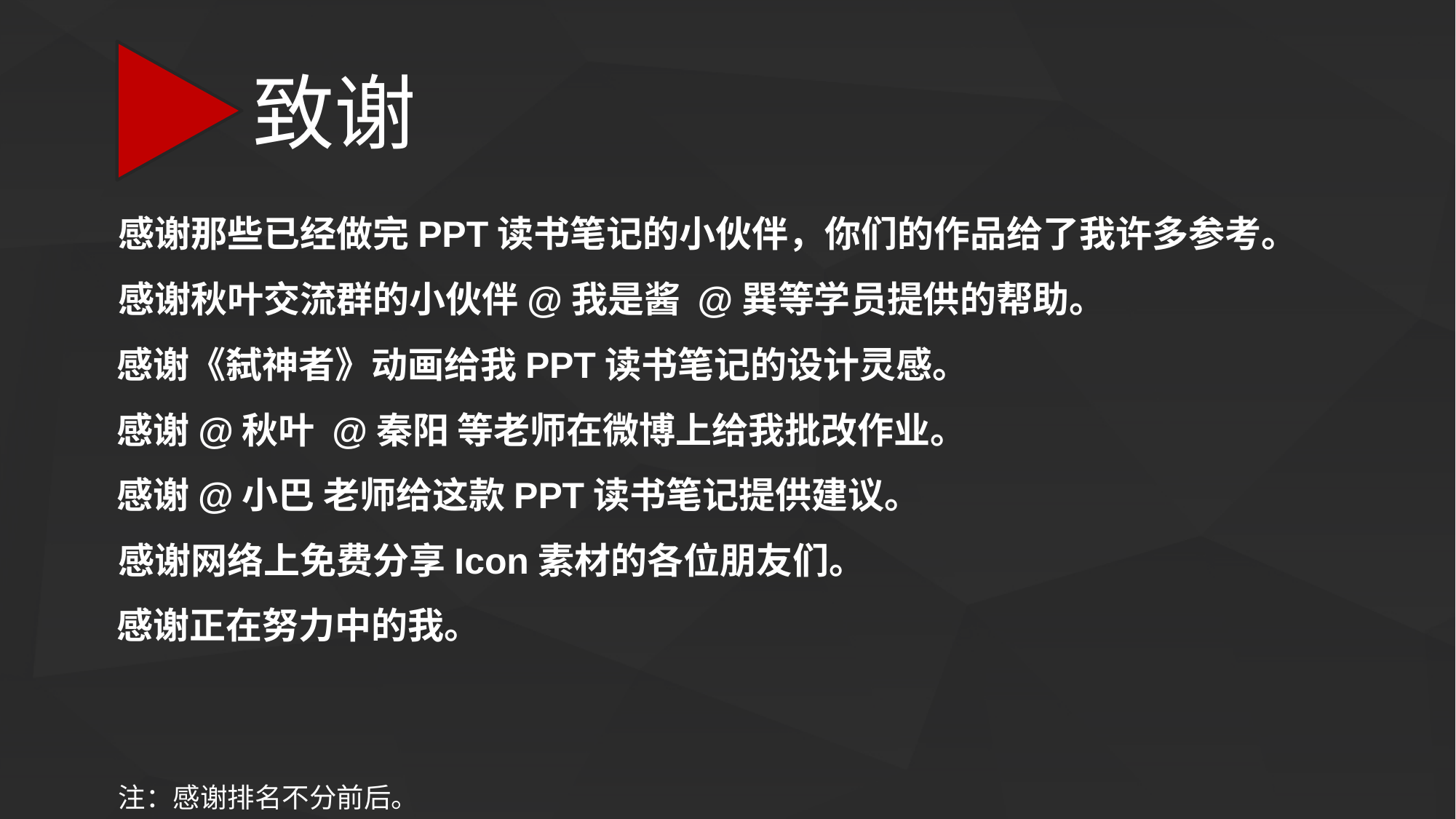

致谢
感谢那些已经做完PPT读书笔记的小伙伴，你们的作品给了我许多参考。
感谢秋叶交流群的小伙伴@我是酱 @巽等学员提供的帮助。
感谢《弑神者》动画给我PPT读书笔记的设计灵感。
感谢@秋叶 @秦阳 等老师在微博上给我批改作业。
感谢@小巴 老师给这款PPT读书笔记提供建议。
感谢网络上免费分享Icon素材的各位朋友们。
感谢正在努力中的我。
注：感谢排名不分前后。